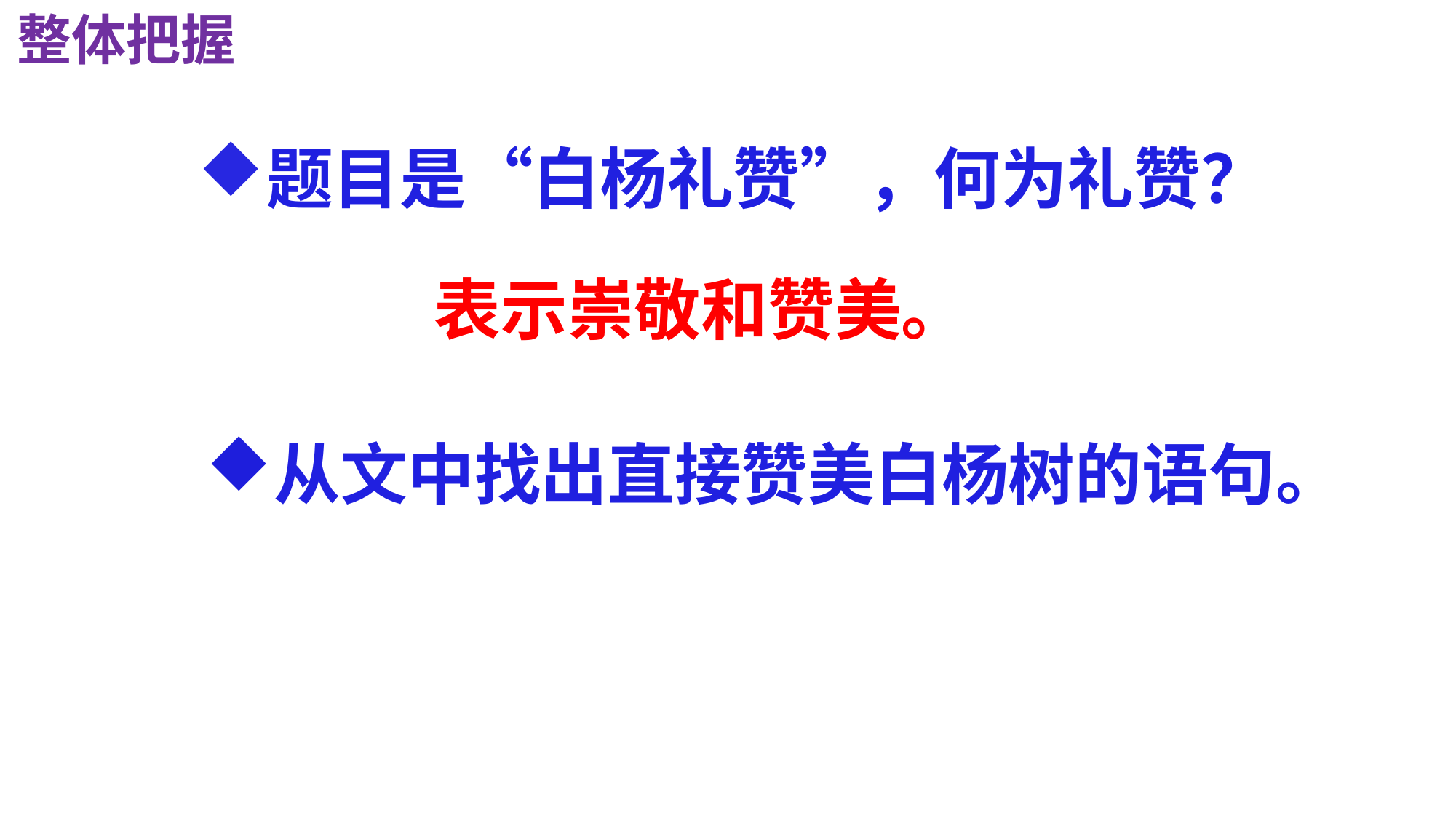

整体把握
题目是“白杨礼赞”，何为礼赞？
表示崇敬和赞美。
从文中找出直接赞美白杨树的语句。